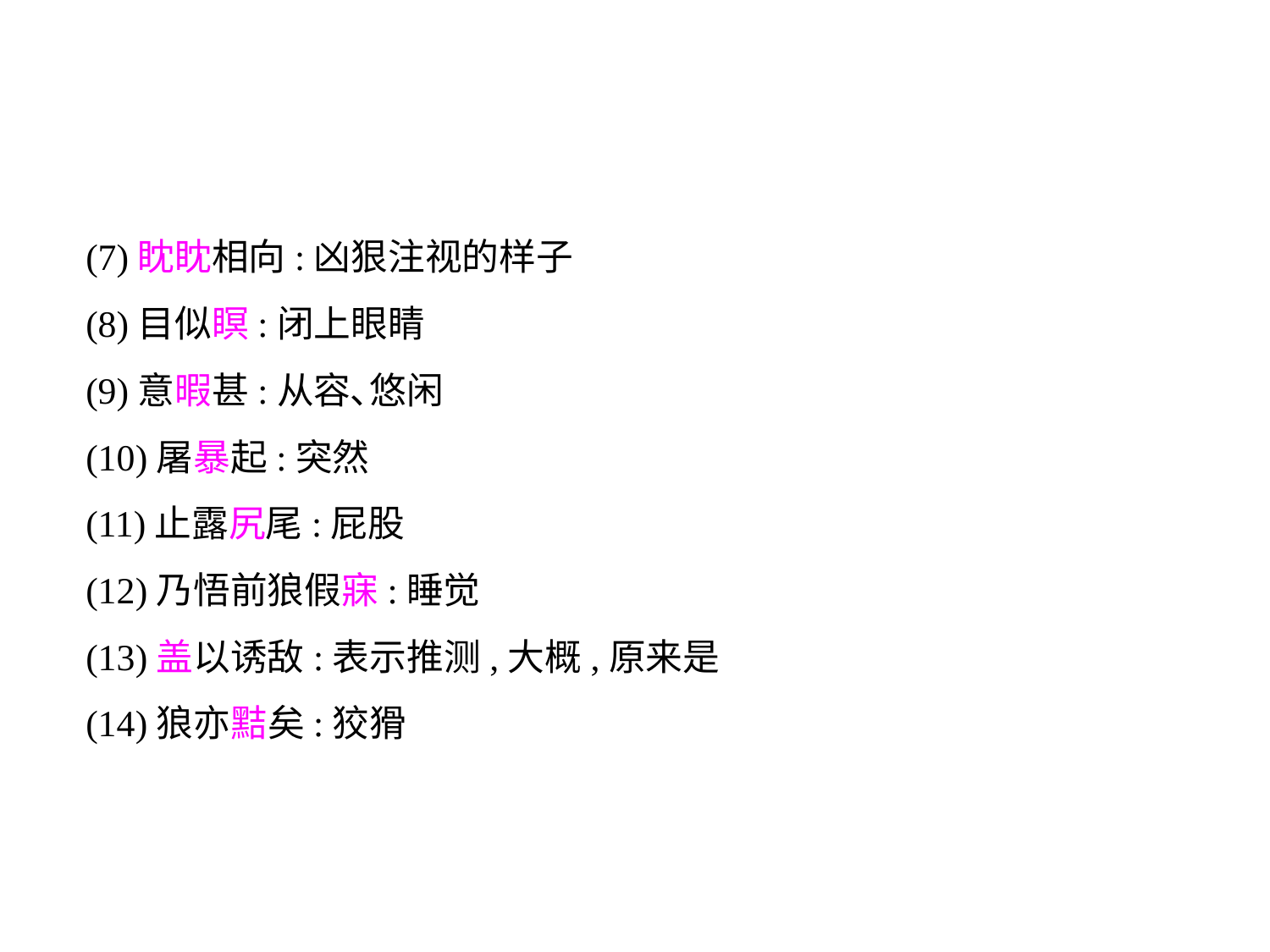

(7)眈眈相向:凶狠注视的样子
(8)目似瞑:闭上眼睛
(9)意暇甚:从容､悠闲
(10)屠暴起:突然
(11)止露尻尾:屁股
(12)乃悟前狼假寐:睡觉
(13)盖以诱敌:表示推测,大概,原来是
(14)狼亦黠矣:狡猾